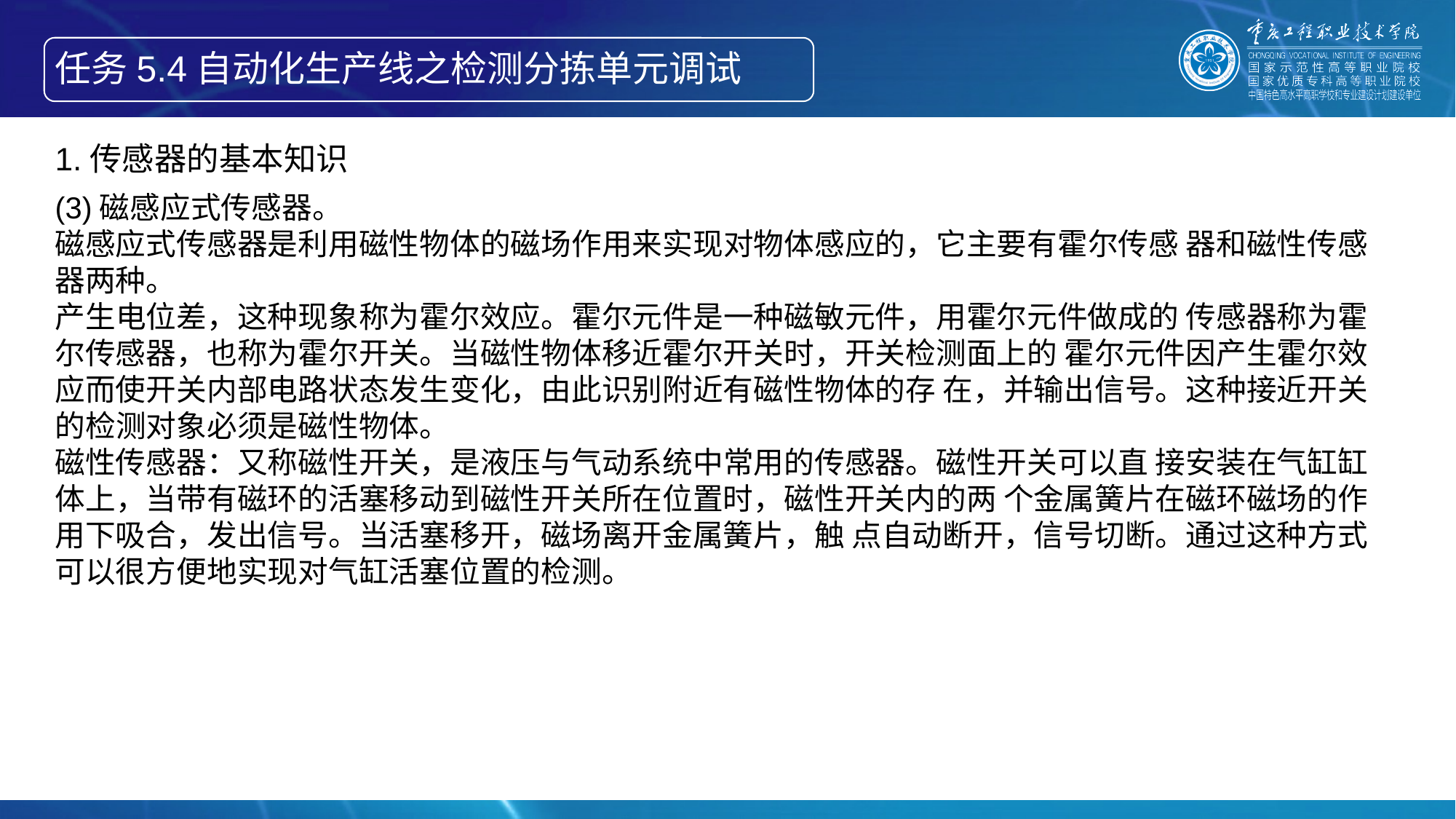

任务5.4自动化生产线之检测分拣单元调试
1.传感器的基本知识
(3)磁感应式传感器。
磁感应式传感器是利用磁性物体的磁场作用来实现对物体感应的，它主要有霍尔传感 器和磁性传感器两种。
产生电位差，这种现象称为霍尔效应。霍尔元件是一种磁敏元件，用霍尔元件做成的 传感器称为霍尔传感器，也称为霍尔开关。当磁性物体移近霍尔开关时，开关检测面上的 霍尔元件因产生霍尔效应而使开关内部电路状态发生变化，由此识别附近有磁性物体的存 在，并输出信号。这种接近开关的检测对象必须是磁性物体。
磁性传感器：又称磁性开关，是液压与气动系统中常用的传感器。磁性开关可以直 接安装在气缸缸体上，当带有磁环的活塞移动到磁性开关所在位置时，磁性开关内的两 个金属簧片在磁环磁场的作用下吸合，发出信号。当活塞移开，磁场离开金属簧片，触 点自动断开，信号切断。通过这种方式可以很方便地实现对气缸活塞位置的检测。